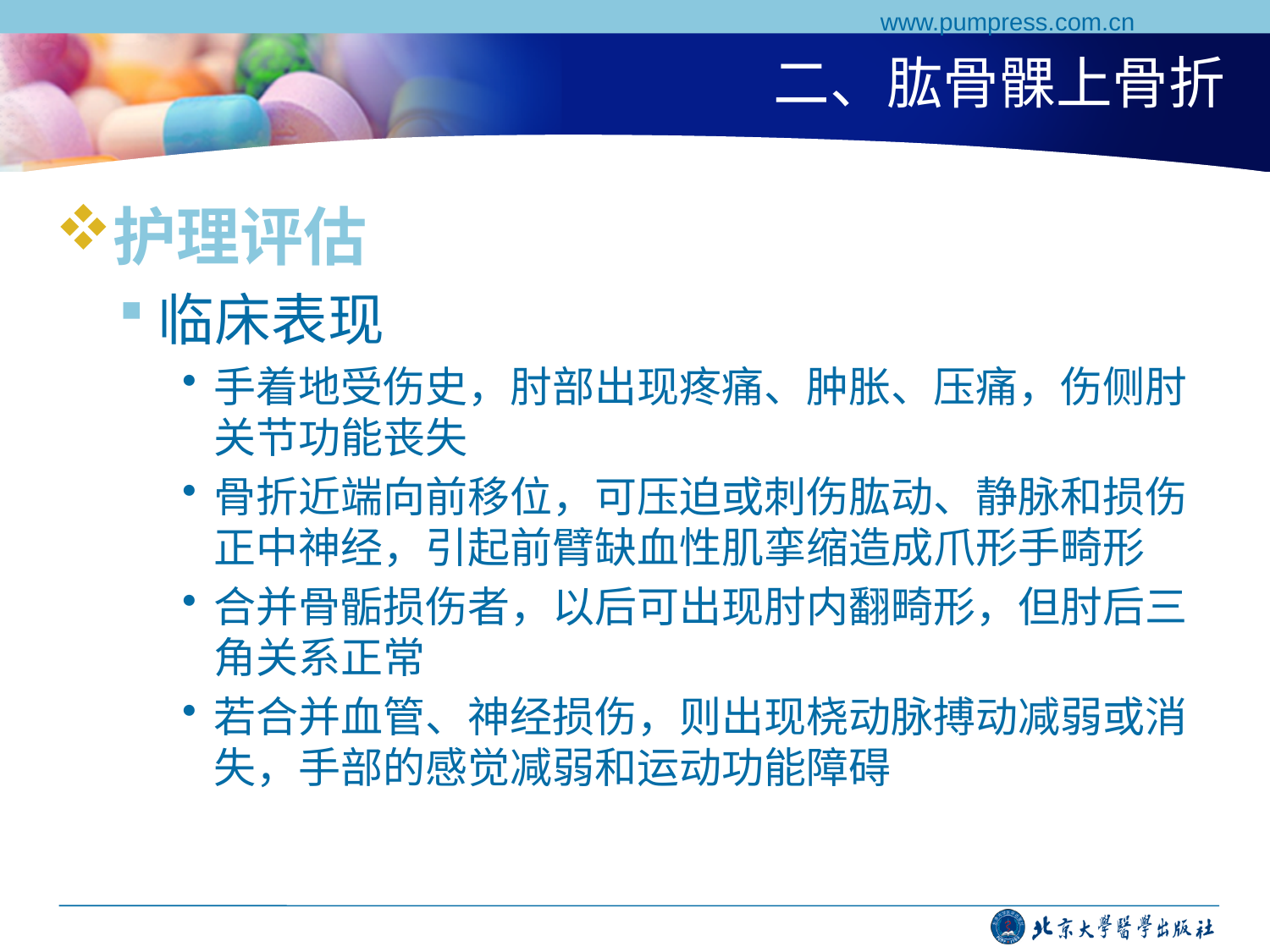

www.pumpress.com.cn
# 二、肱骨髁上骨折
护理评估
临床表现
手着地受伤史，肘部出现疼痛、肿胀、压痛，伤侧肘关节功能丧失
骨折近端向前移位，可压迫或刺伤肱动、静脉和损伤正中神经，引起前臂缺血性肌挛缩造成爪形手畸形
合并骨骺损伤者，以后可出现肘内翻畸形，但肘后三角关系正常
若合并血管、神经损伤，则出现桡动脉搏动减弱或消失，手部的感觉减弱和运动功能障碍